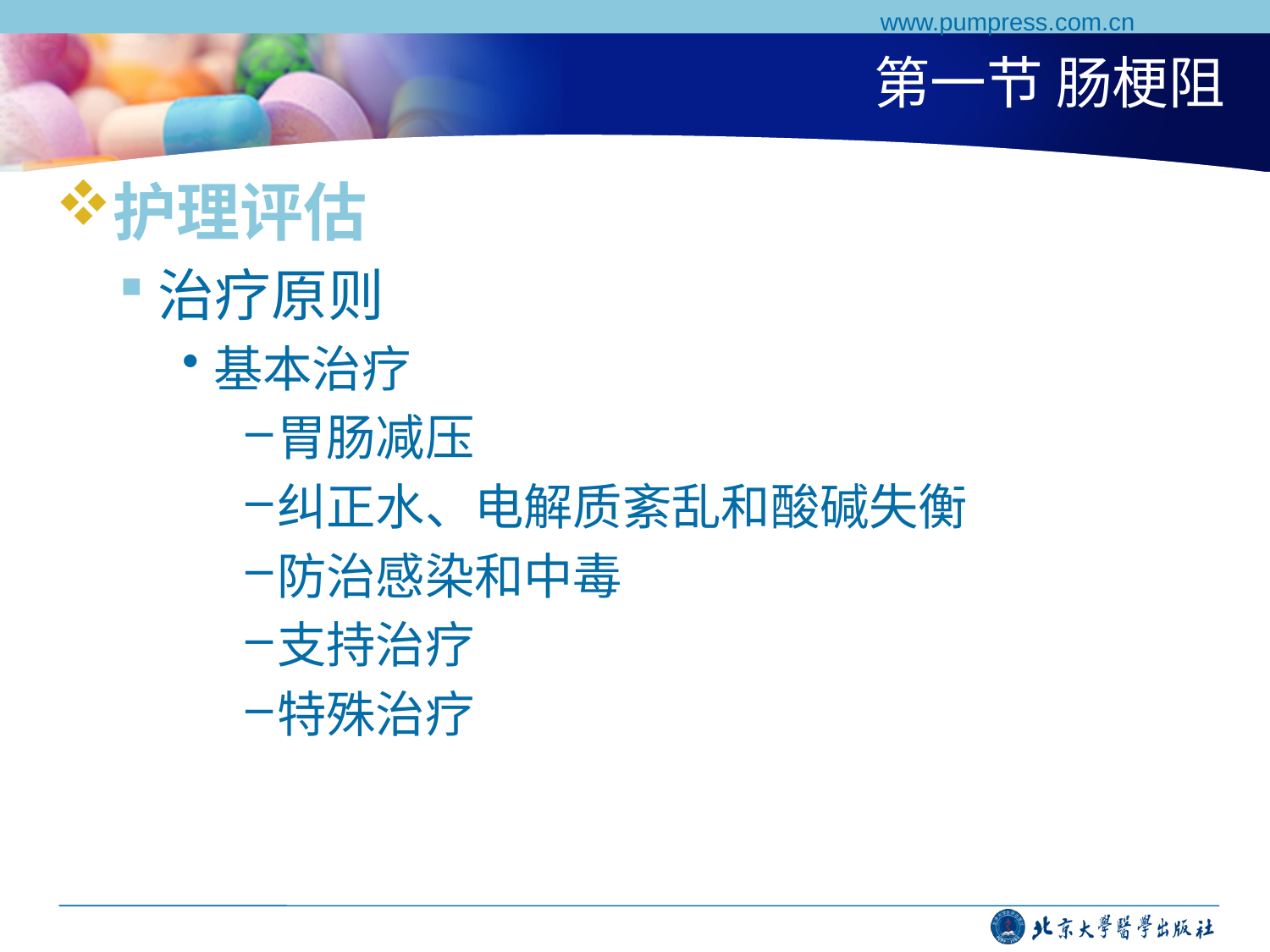

www.pumpress.com.cn
# 第一节 肠梗阻
护理评估
治疗原则
基本治疗
胃肠减压
纠正水、电解质紊乱和酸碱失衡
防治感染和中毒
支持治疗
特殊治疗